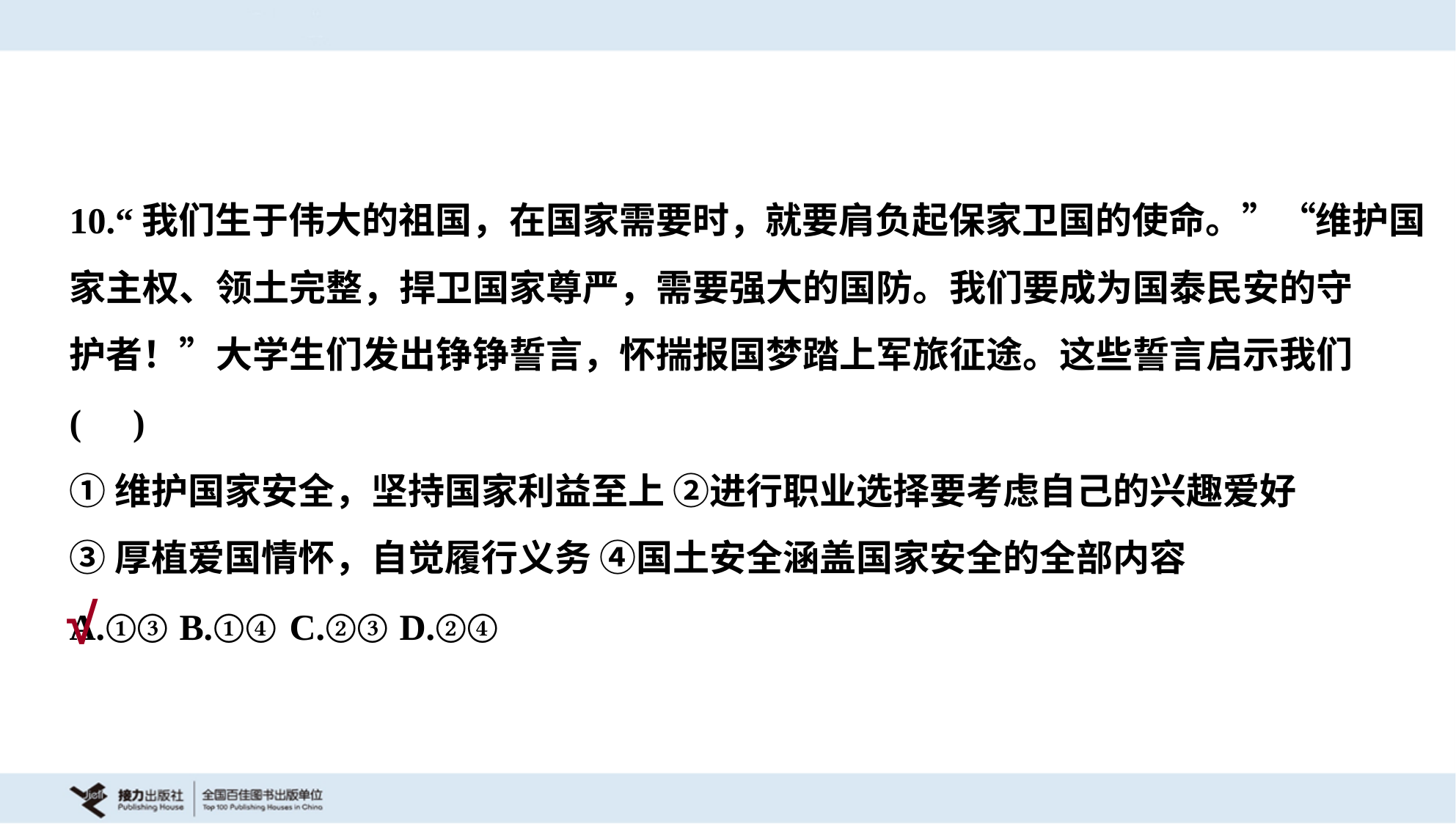

10.“我们生于伟大的祖国，在国家需要时，就要肩负起保家卫国的使命。”“维护国
家主权、领土完整，捍卫国家尊严，需要强大的国防。我们要成为国泰民安的守
护者！”大学生们发出铮铮誓言，怀揣报国梦踏上军旅征途。这些誓言启示我们
(     )
①维护国家安全，坚持国家利益至上 ②进行职业选择要考虑自己的兴趣爱好
③厚植爱国情怀，自觉履行义务 ④国土安全涵盖国家安全的全部内容
A.①③	B.①④	C.②③	D.②④
√